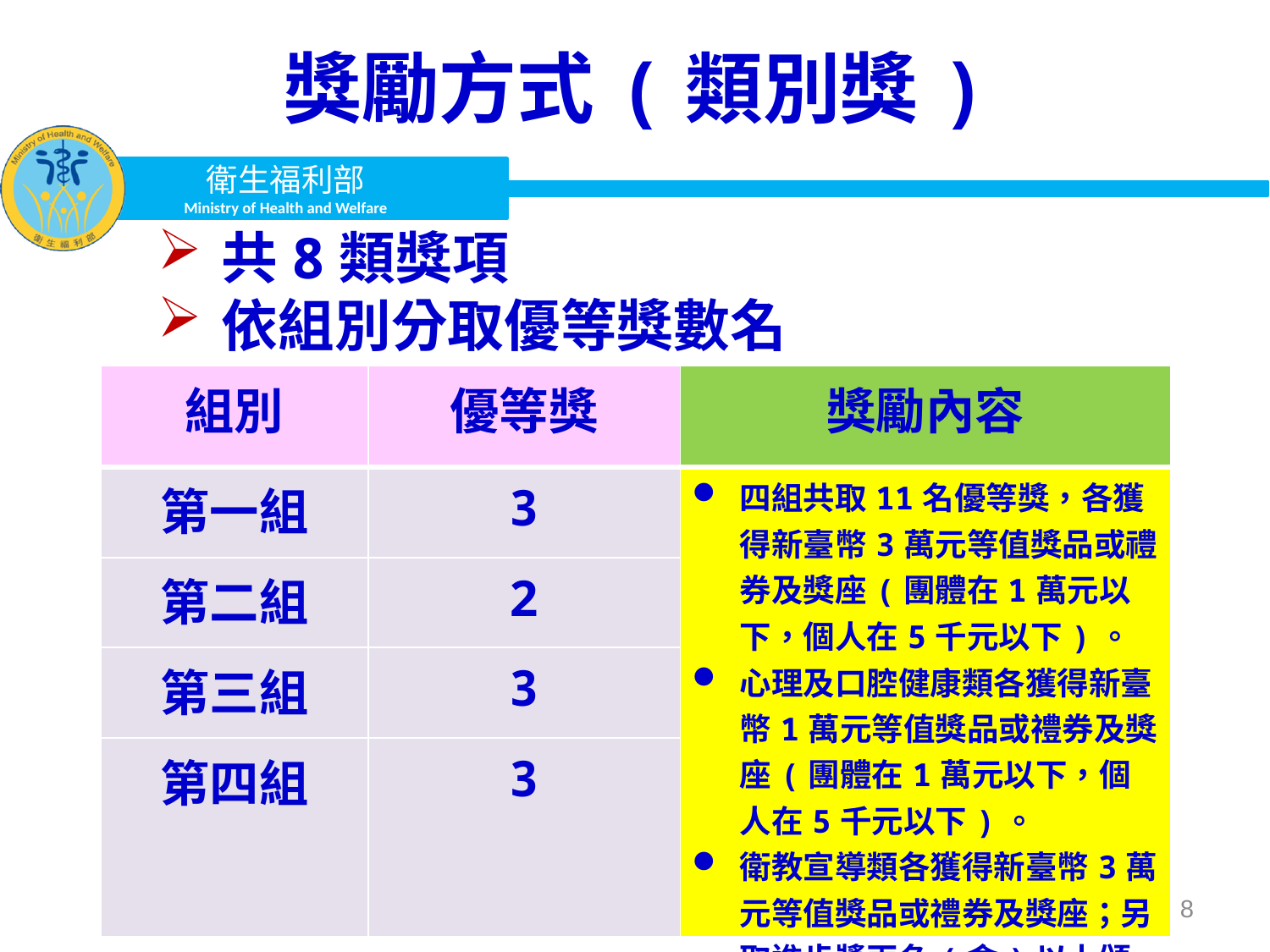

獎勵方式(類別獎)
共8類獎項
依組別分取優等獎數名
| 組別 | 優等獎 | 獎勵內容 |
| --- | --- | --- |
| 第一組 | 3 | 四組共取11名優等獎，各獲得新臺幣3萬元等值獎品或禮券及獎座(團體在1萬元以下，個人在5千元以下)。 心理及口腔健康類各獲得新臺幣1萬元等值獎品或禮券及獎座(團體在1萬元以下，個人在5千元以下)。 衛教宣導類各獲得新臺幣3萬元等值獎品或禮券及獎座；另取進步獎兩名(含)以上頒發進步獎獎狀乙紙。 |
| 第二組 | 2 |  |
| 第三組 | 3 |  |
| 第四組 | 3 |  |
8